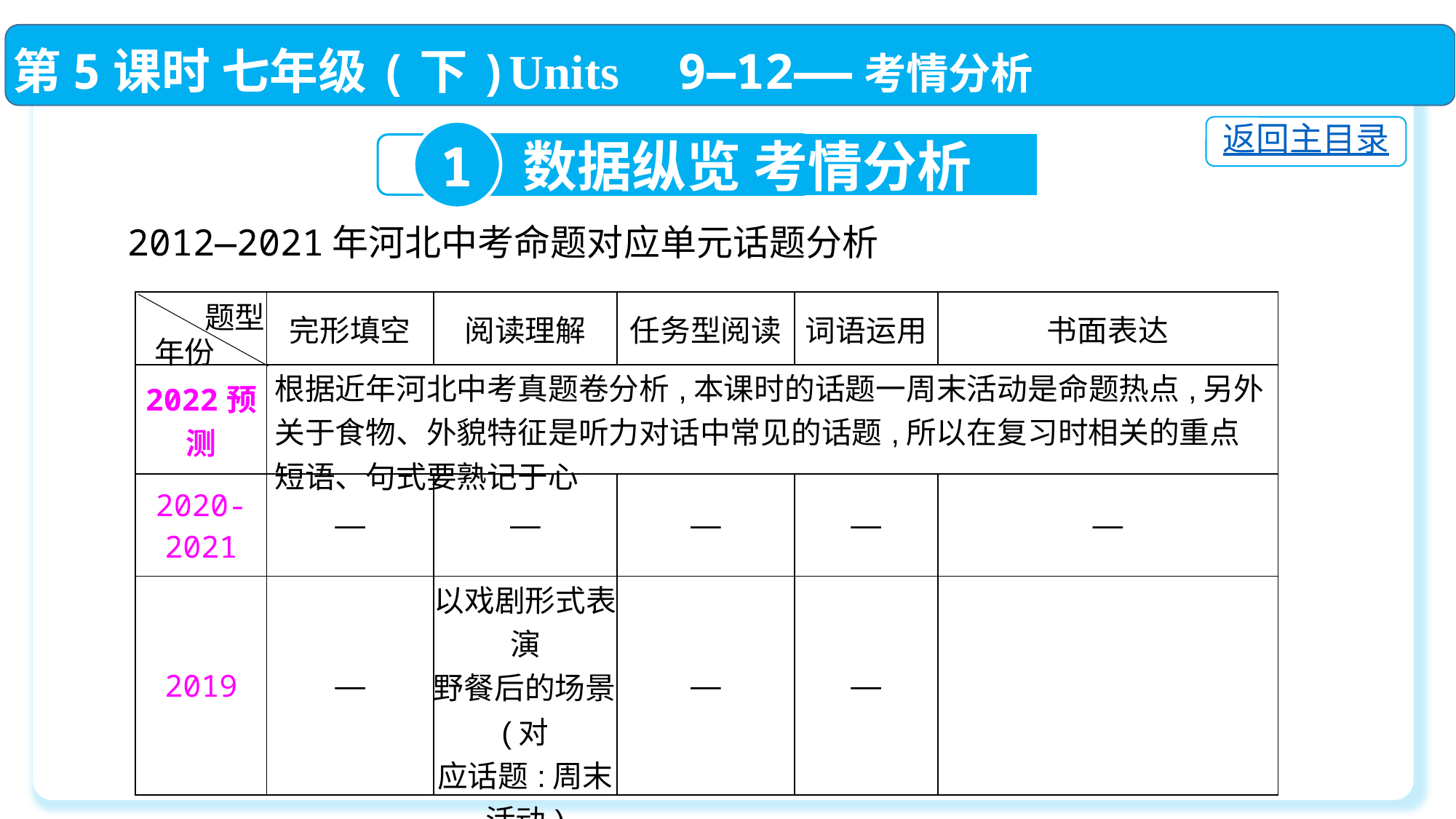

第5课时 七年级(下)Units  9—12——考情分析

返回主目录
1

数据纵览 考情分析
2012—2021年河北中考命题对应单元话题分析
|  | 完形填空 | 阅读理解 | 任务型阅读 | 词语运用 | 书面表达 |
| --- | --- | --- | --- | --- | --- |
| 2022预测 | 根据近年河北中考真题卷分析,本课时的话题一周末活动是命题热点,另外关于食物、外貌特征是听力对话中常见的话题,所以在复习时相关的重点短语、句式要熟记于心 |  |  |  |  |
| 2020-2021 | — | — | — | — | — |
| 2019 | — | 以戏剧形式表演 野餐后的场景(对 应话题:周末活动) | — | — |  |
题型
年份